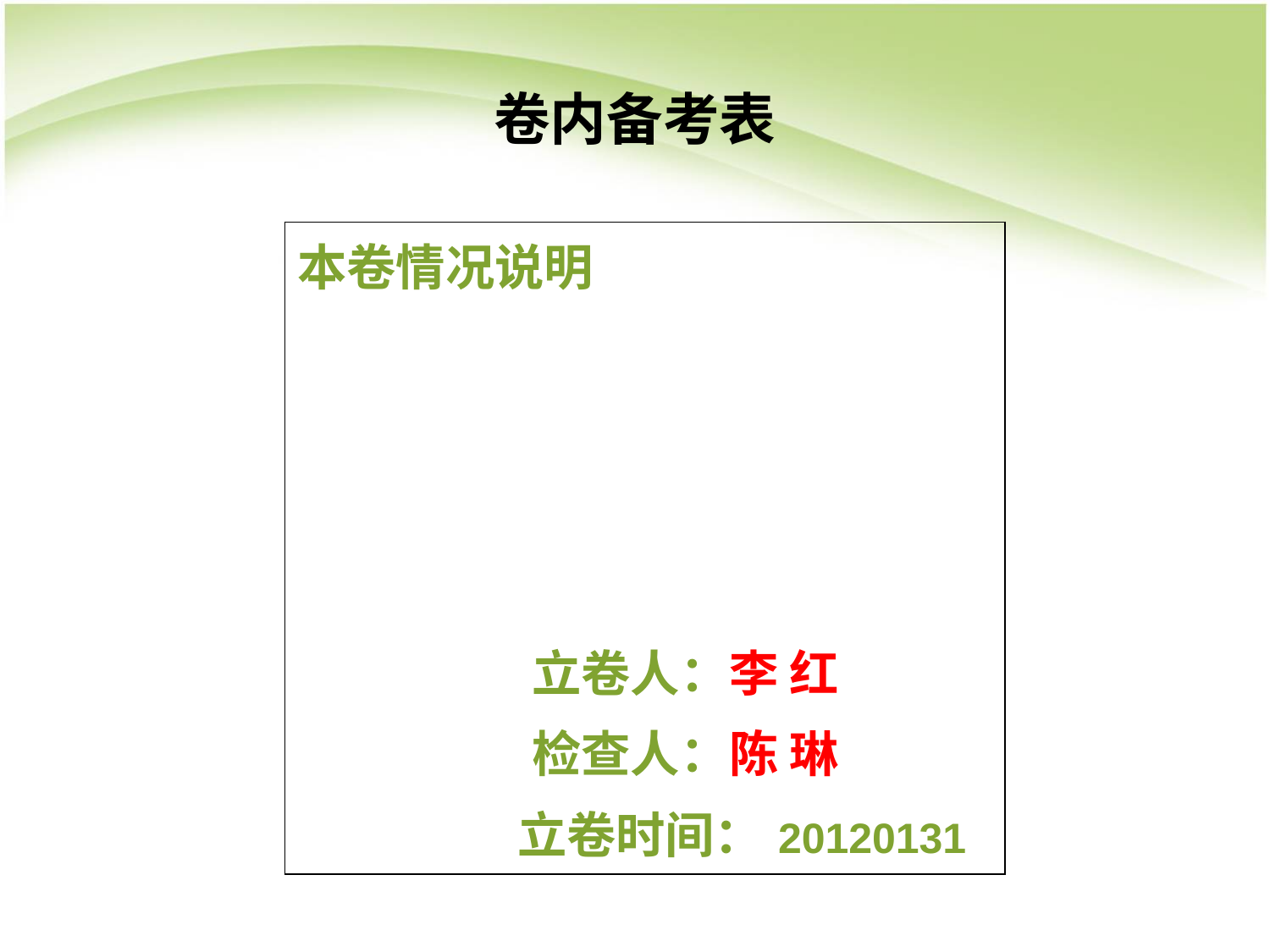

# 卷内备考表
| 本卷情况说明 立卷人：李 红 检查人：陈 琳 立卷时间：20120131 |
| --- |